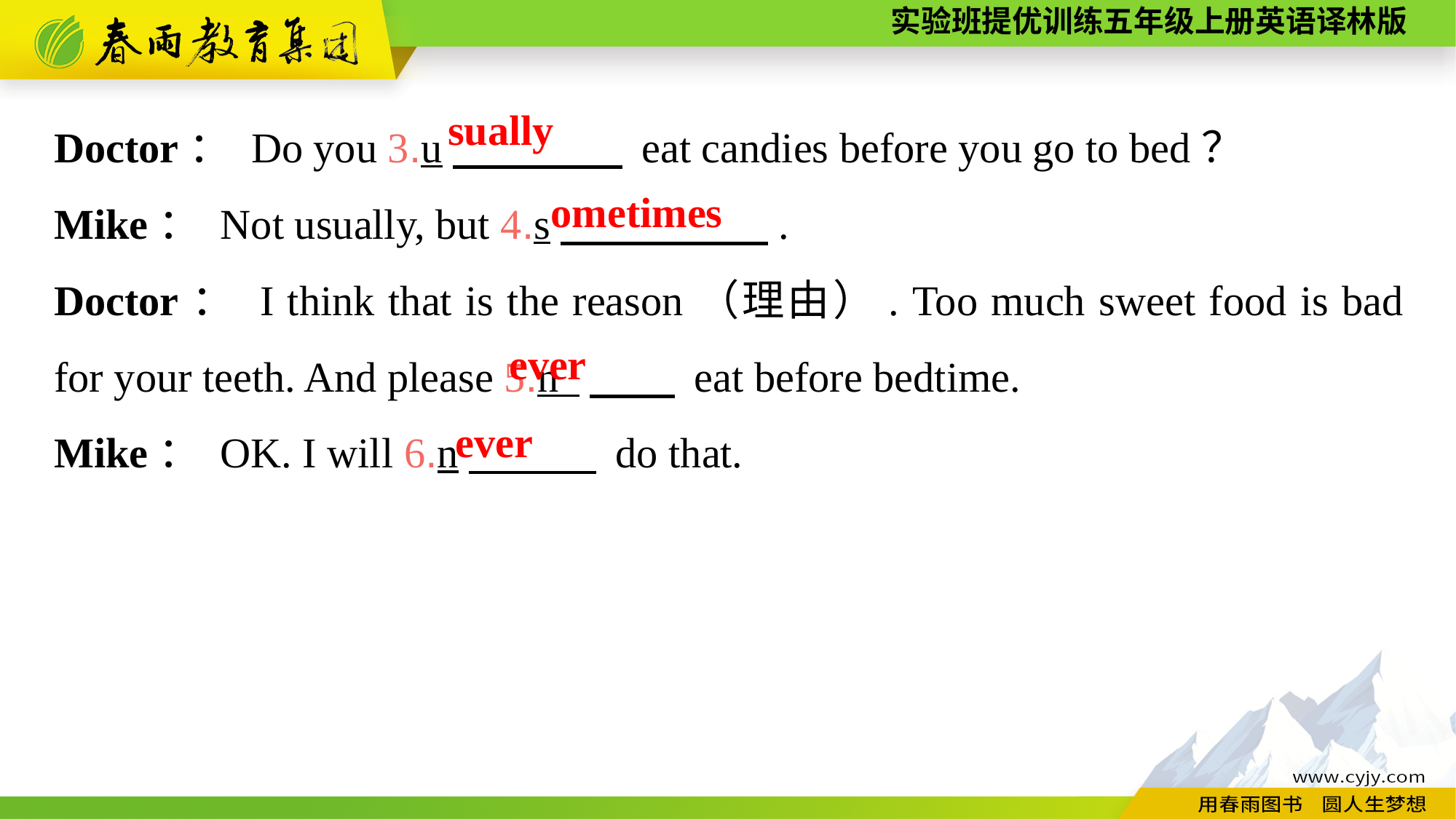

Doctor： Do you 3.u　　　　 eat candies before you go to bed？
Mike： Not usually, but 4.s　　    　　.
Doctor： I think that is the reason（理由）. Too much sweet food is bad for your teeth. And please 5.n  　　 eat before bedtime.
Mike： OK. I will 6.n　　　 do that.
sually
ometimes
ever
ever